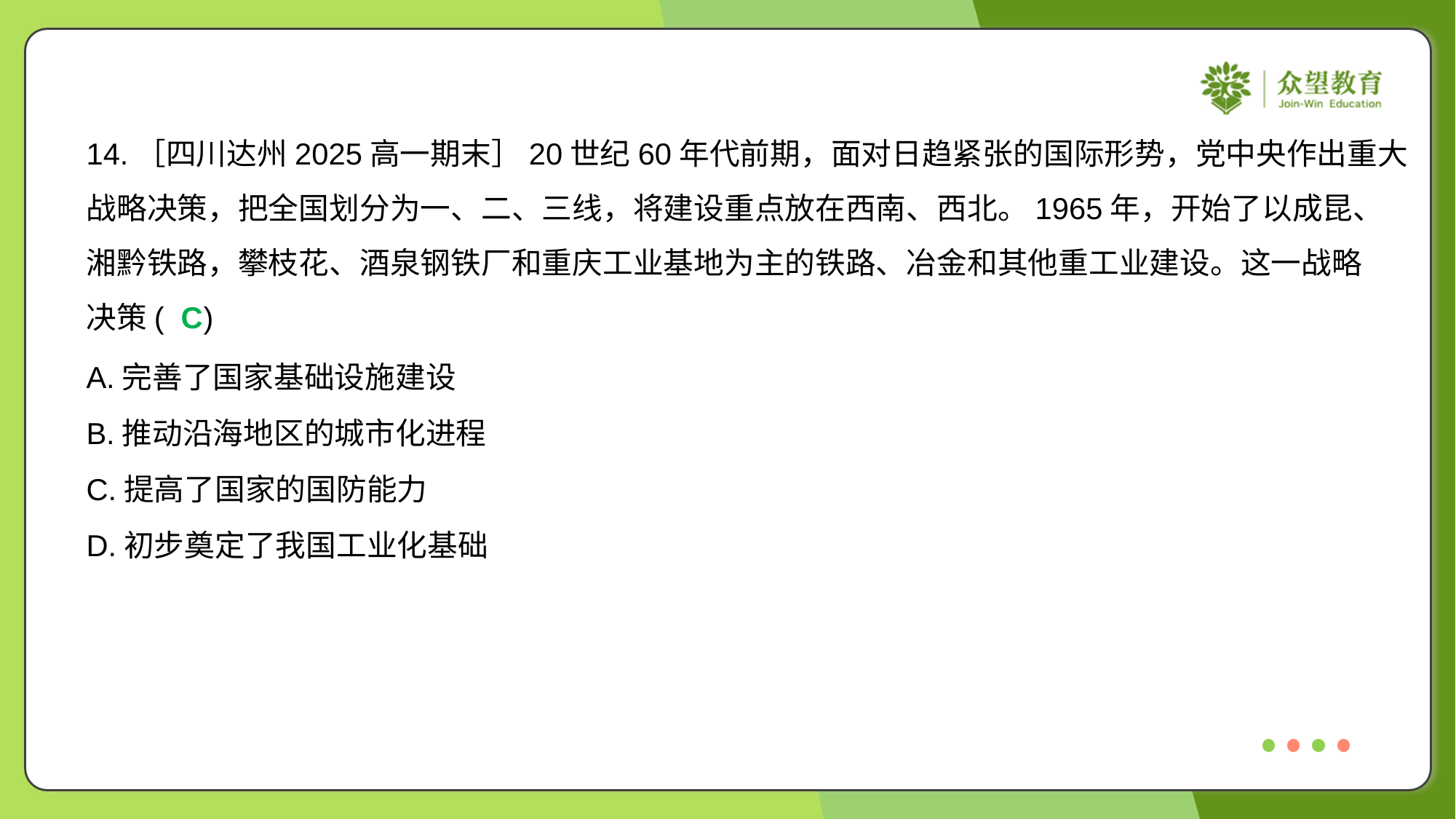

14.［四川达州2025高一期末］20世纪60年代前期，面对日趋紧张的国际形势，党中央作出重大
战略决策，把全国划分为一、二、三线，将建设重点放在西南、西北。1965年，开始了以成昆、
湘黔铁路，攀枝花、酒泉钢铁厂和重庆工业基地为主的铁路、冶金和其他重工业建设。这一战略
决策(     )
C
A.完善了国家基础设施建设
B.推动沿海地区的城市化进程
C.提高了国家的国防能力
D.初步奠定了我国工业化基础